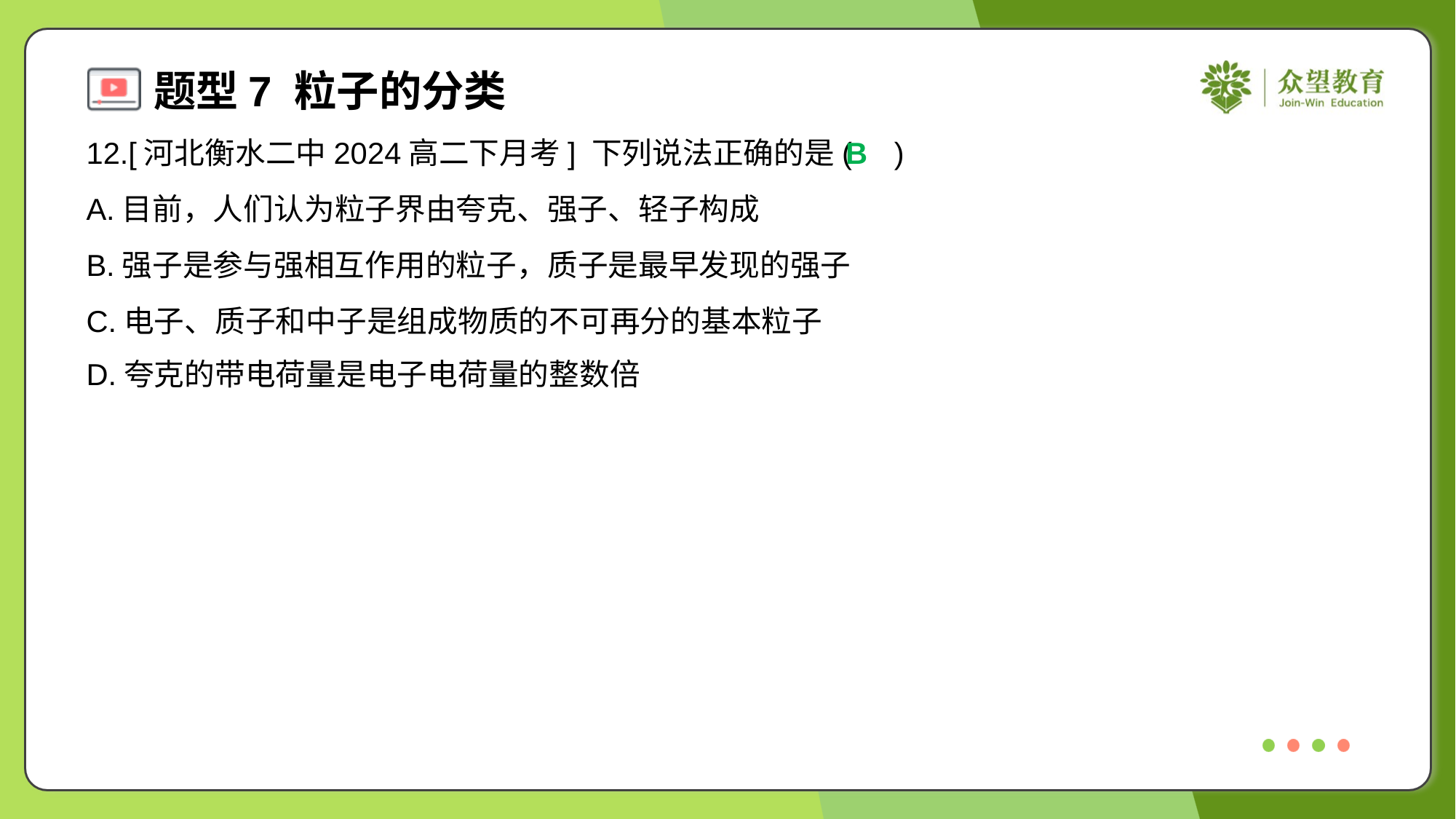

12.[河北衡水二中2024高二下月考] 下列说法正确的是(     )
B
A.目前，人们认为粒子界由夸克、强子、轻子构成
B.强子是参与强相互作用的粒子，质子是最早发现的强子
C.电子、质子和中子是组成物质的不可再分的基本粒子
D.夸克的带电荷量是电子电荷量的整数倍